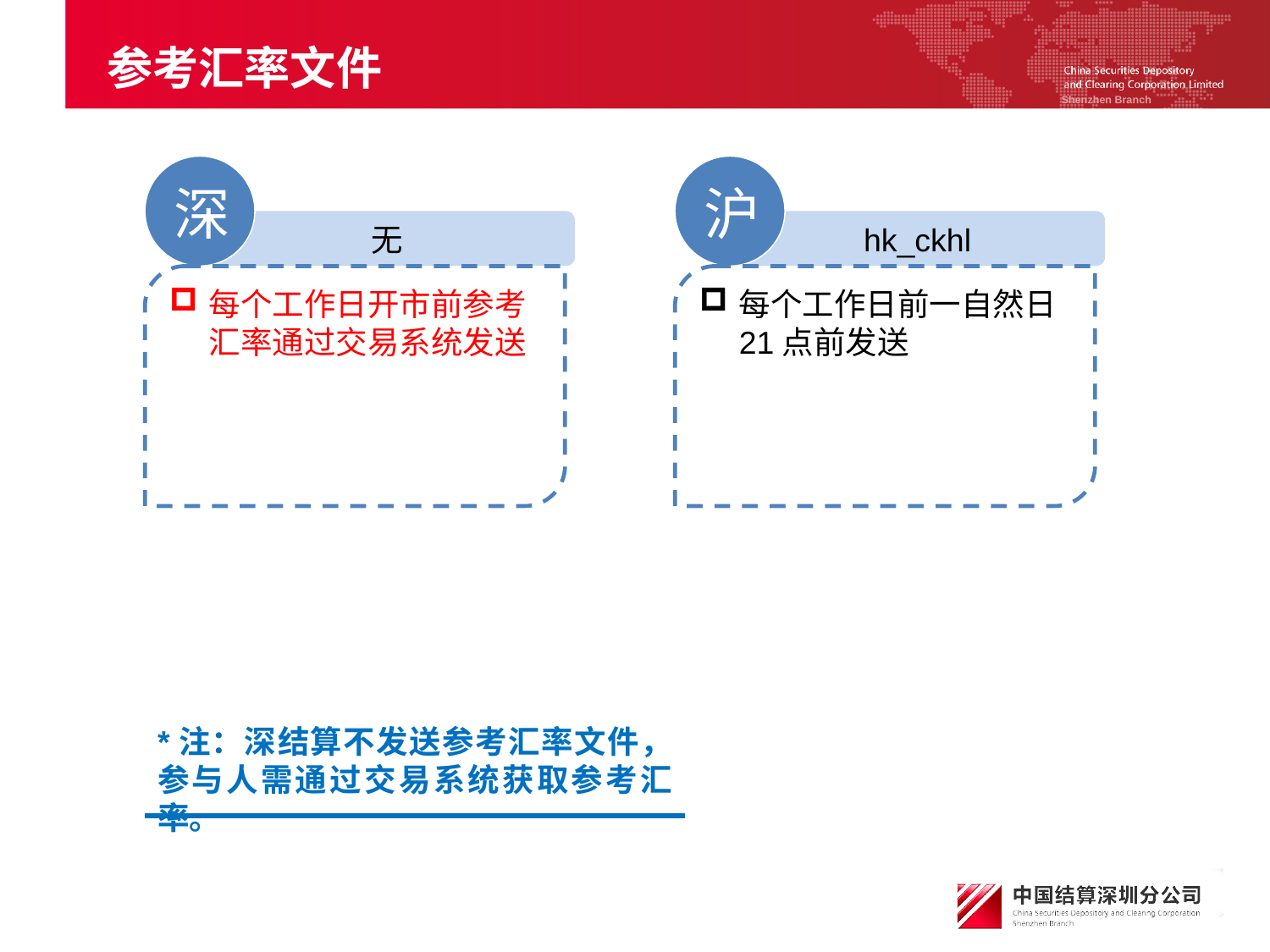

# 参考汇率文件
深
无
每个工作日开市前参考汇率通过交易系统发送
沪
hk_ckhl
每个工作日前一自然日21点前发送
*注：深结算不发送参考汇率文件，参与人需通过交易系统获取参考汇率。